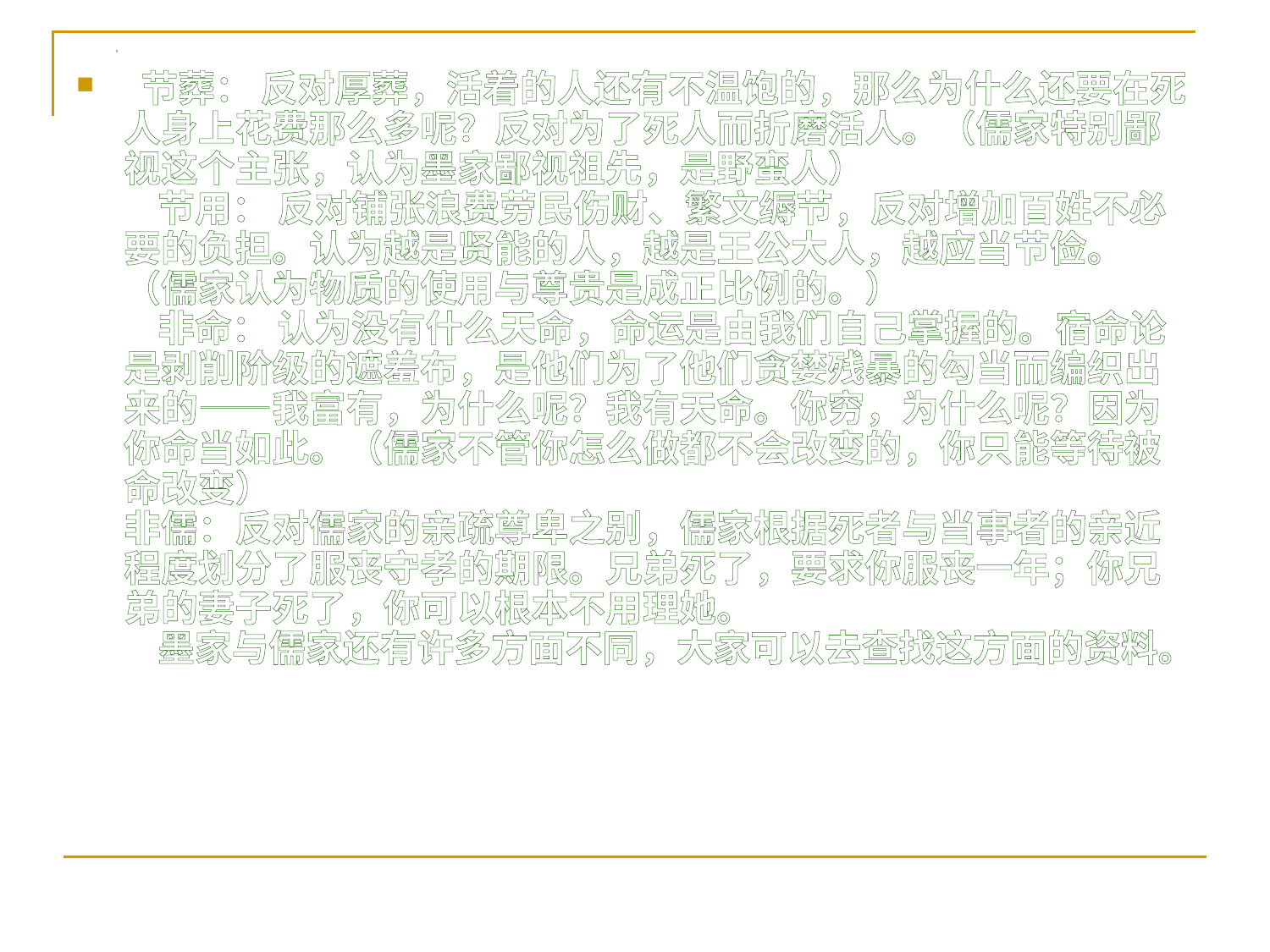

节葬： 反对厚葬，活着的人还有不温饱的，那么为什么还要在死人身上花费那么多呢？反对为了死人而折磨活人。（儒家特别鄙视这个主张，认为墨家鄙视祖先，是野蛮人）  
    节用： 反对铺张浪费劳民伤财、繁文缛节，反对增加百姓不必要的负担。认为越是贤能的人，越是王公大人，越应当节俭。（儒家认为物质的使用与尊贵是成正比例的。）  
    非命： 认为没有什么天命，命运是由我们自己掌握的。宿命论是剥削阶级的遮羞布，是他们为了他们贪婪残暴的勾当而编织出来的——我富有，为什么呢？我有天命。你穷，为什么呢？因为你命当如此。（儒家不管你怎么做都不会改变的，你只能等待被命改变） 
非儒：反对儒家的亲疏尊卑之别，儒家根据死者与当事者的亲近程度划分了服丧守孝的期限。兄弟死了，要求你服丧一年；你兄弟的妻子死了，你可以根本不用理她。 
    墨家与儒家还有许多方面不同，大家可以去查找这方面的资料。